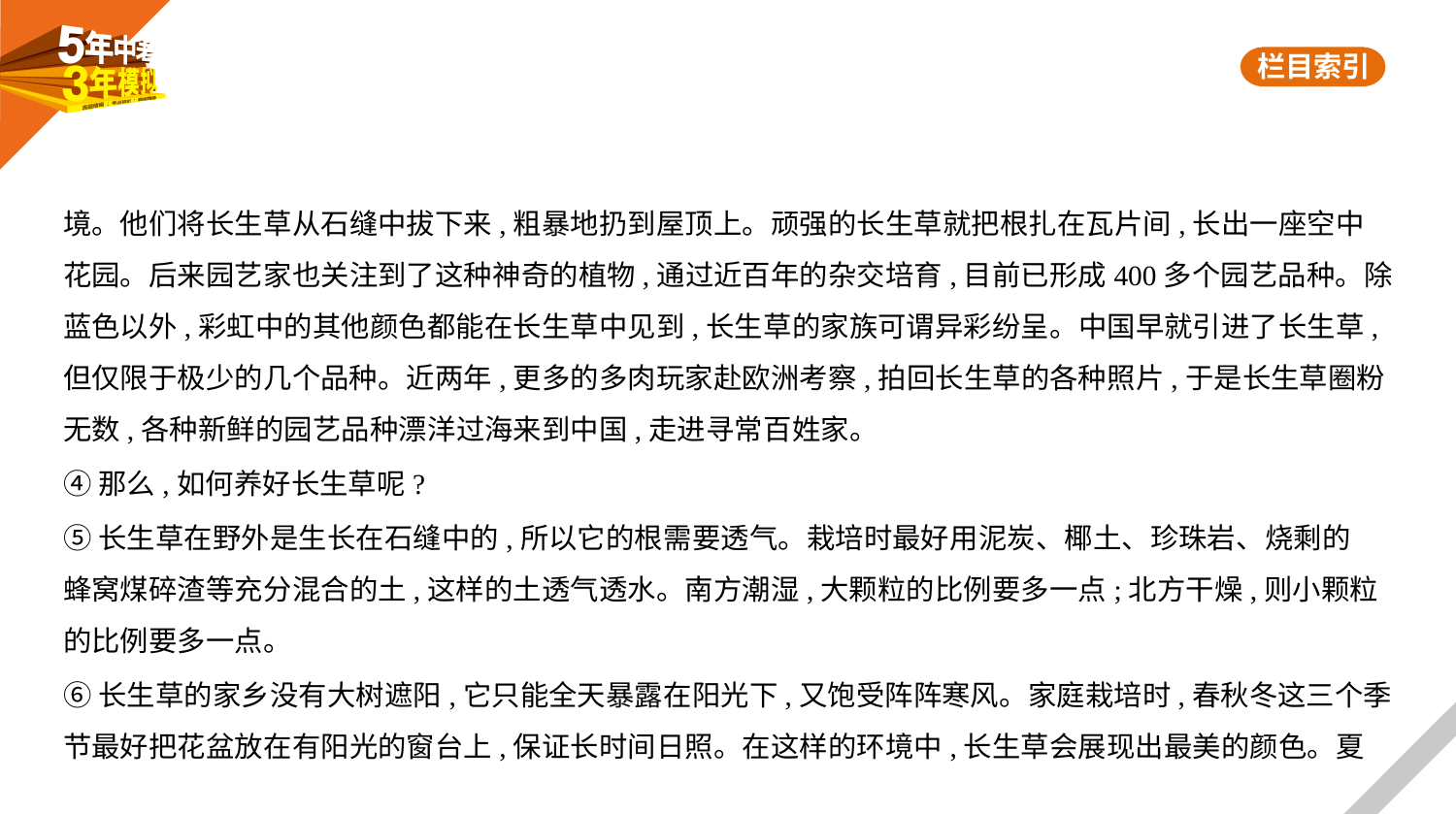

境。他们将长生草从石缝中拔下来,粗暴地扔到屋顶上。顽强的长生草就把根扎在瓦片间,长出一座空中
花园。后来园艺家也关注到了这种神奇的植物,通过近百年的杂交培育,目前已形成400多个园艺品种。除
蓝色以外,彩虹中的其他颜色都能在长生草中见到,长生草的家族可谓异彩纷呈。中国早就引进了长生草,
但仅限于极少的几个品种。近两年,更多的多肉玩家赴欧洲考察,拍回长生草的各种照片,于是长生草圈粉
无数,各种新鲜的园艺品种漂洋过海来到中国,走进寻常百姓家。
④那么,如何养好长生草呢?
⑤长生草在野外是生长在石缝中的,所以它的根需要透气。栽培时最好用泥炭、椰土、珍珠岩、烧剩的
蜂窝煤碎渣等充分混合的土,这样的土透气透水。南方潮湿,大颗粒的比例要多一点;北方干燥,则小颗粒
的比例要多一点。
⑥长生草的家乡没有大树遮阳,它只能全天暴露在阳光下,又饱受阵阵寒风。家庭栽培时,春秋冬这三个季
节最好把花盆放在有阳光的窗台上,保证长时间日照。在这样的环境中,长生草会展现出最美的颜色。夏